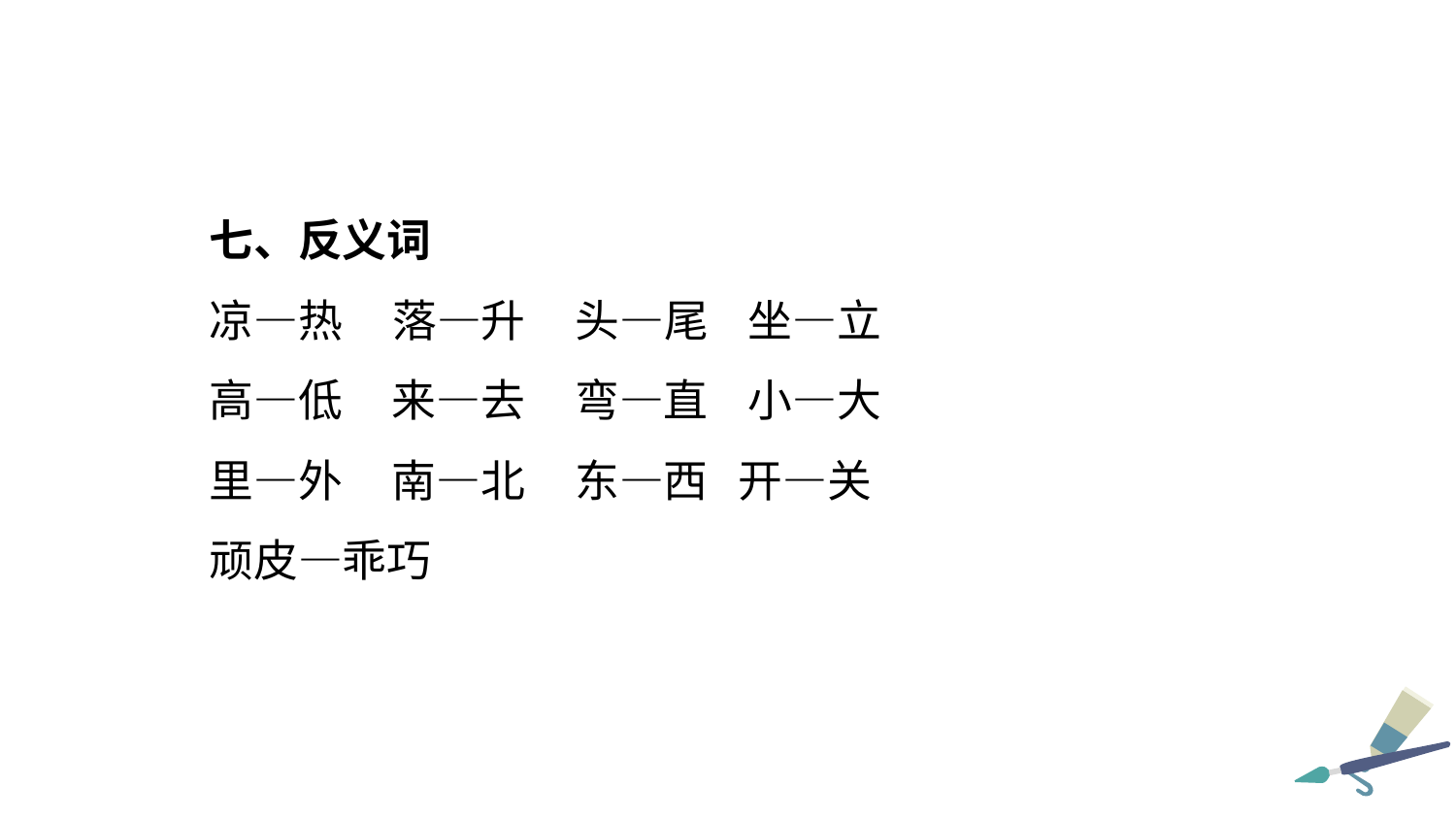

七、反义词
凉—热     落—升     头—尾    坐—立
高—低     来—去     弯—直    小—大
里—外     南—北     东—西   开—关
顽皮—乖巧